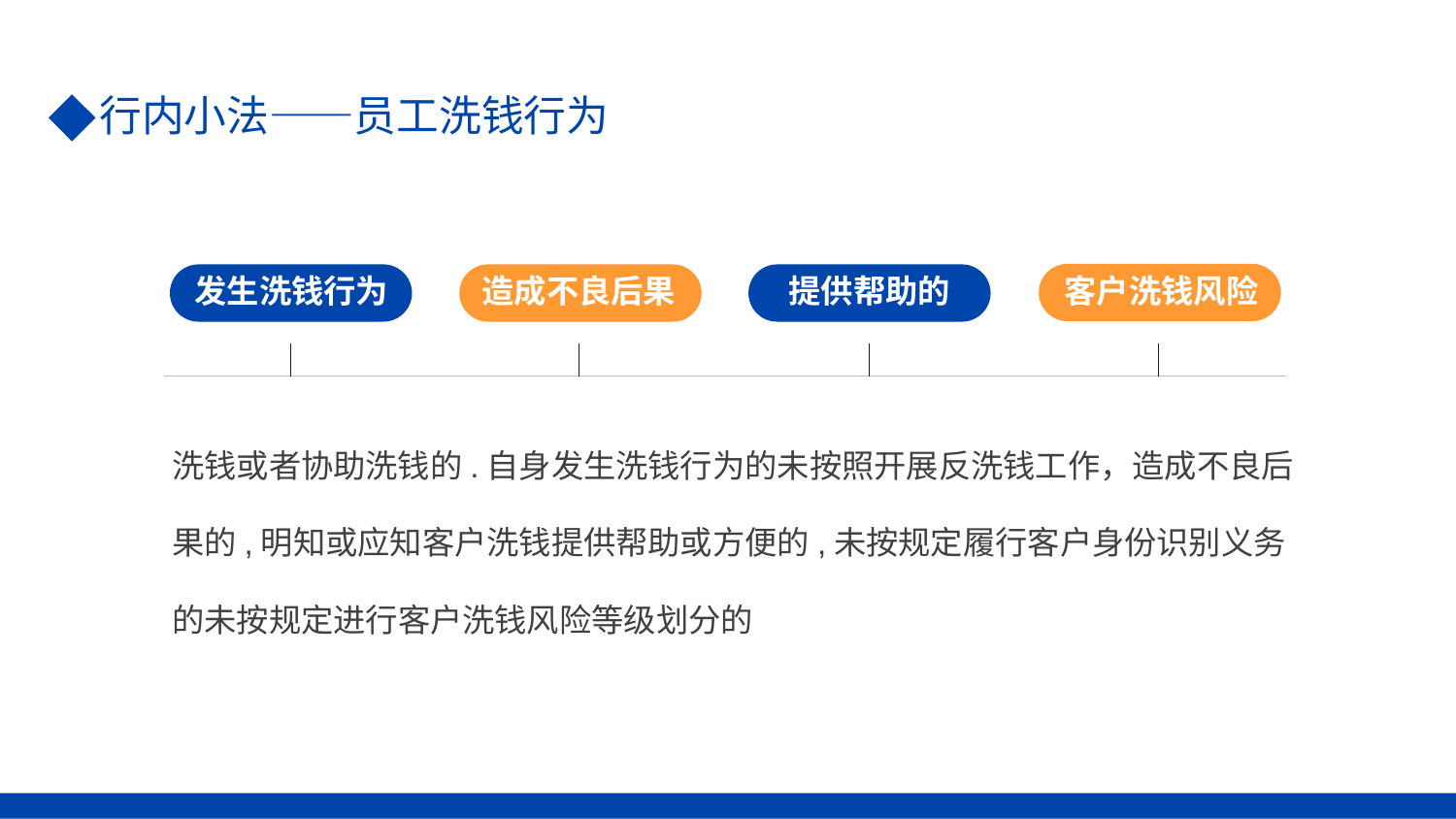

行内小法——员工洗钱行为
发生洗钱行为
造成不良后果
提供帮助的

客户洗钱风险

洗钱或者协助洗钱的.自身发生洗钱行为的未按照开展反洗钱工作，造成不良后果的,明知或应知客户洗钱提供帮助或方便的,未按规定履行客户身份识别义务的未按规定进行客户洗钱风险等级划分的